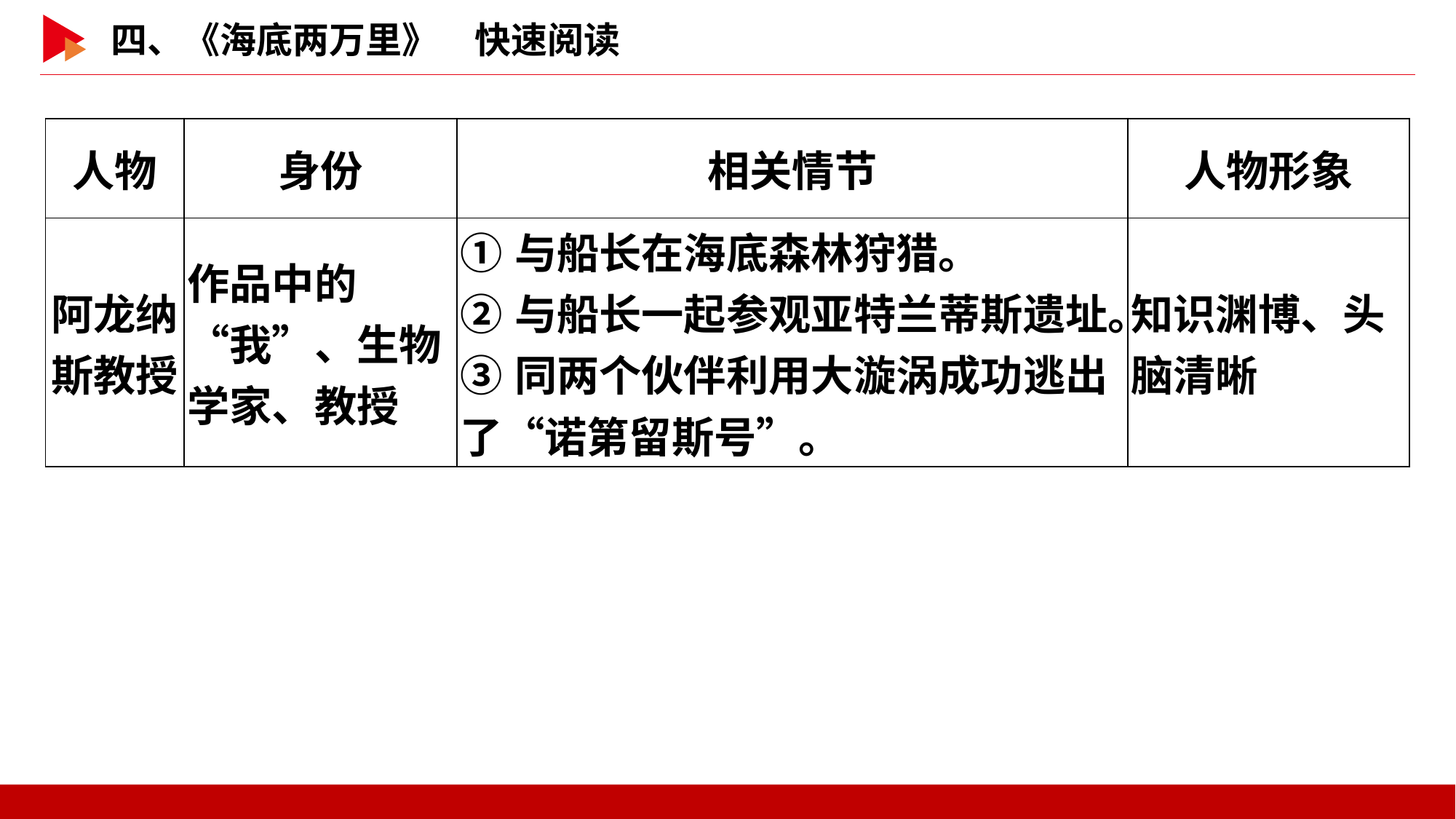

| 人物 | 身份 | 相关情节 | 人物形象 |
| --- | --- | --- | --- |
| 阿龙纳 斯教授 | 作品中的“我”、生物学家、教授 | ①与船长在海底森林狩猎。 ②与船长一起参观亚特兰蒂斯遗址。 ③同两个伙伴利用大漩涡成功逃出了“诺第留斯号”。 | 知识渊博、头脑清晰 |